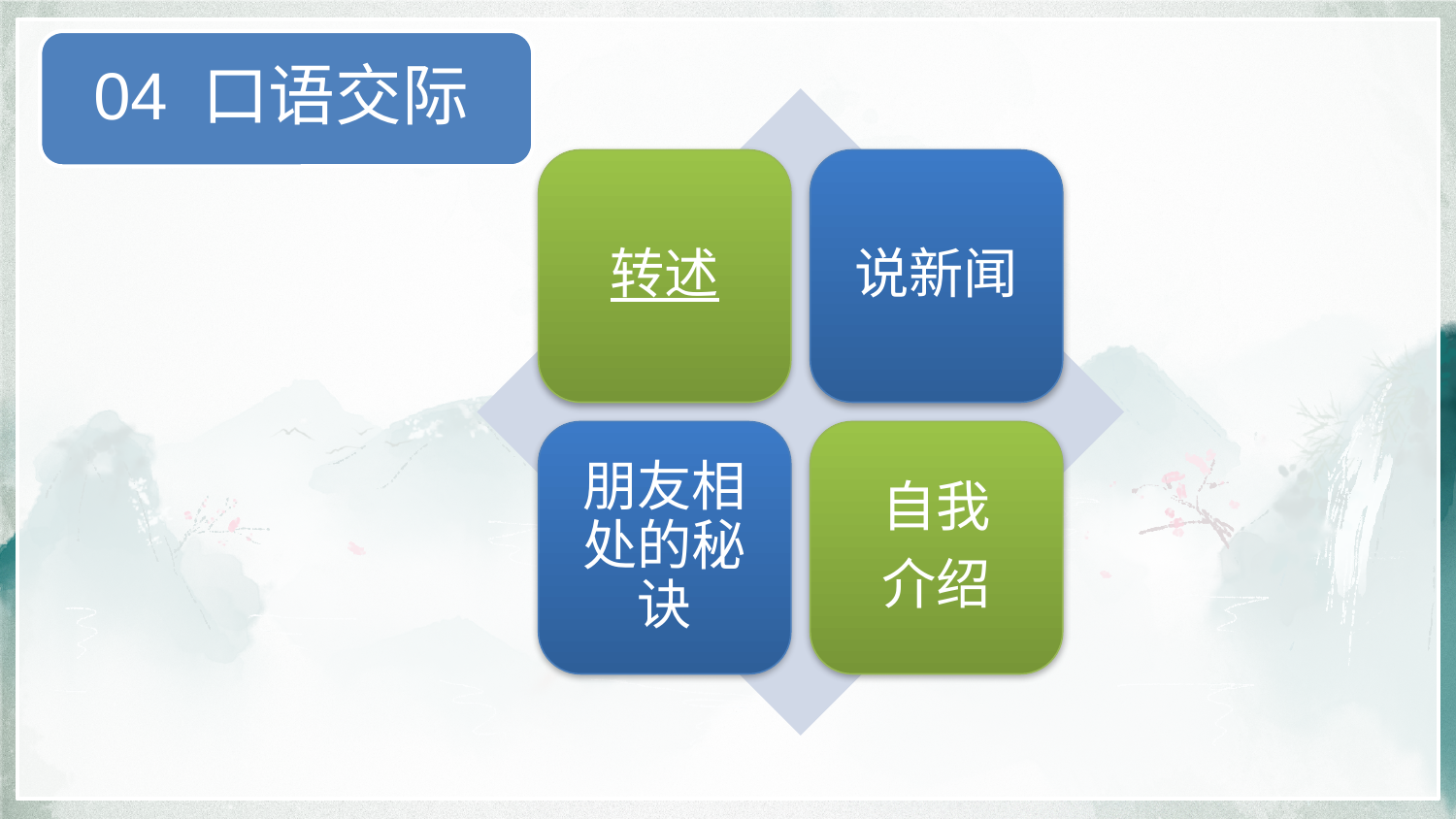

04 口语交际
转述
说新闻
朋友相处的秘诀
自我
介绍